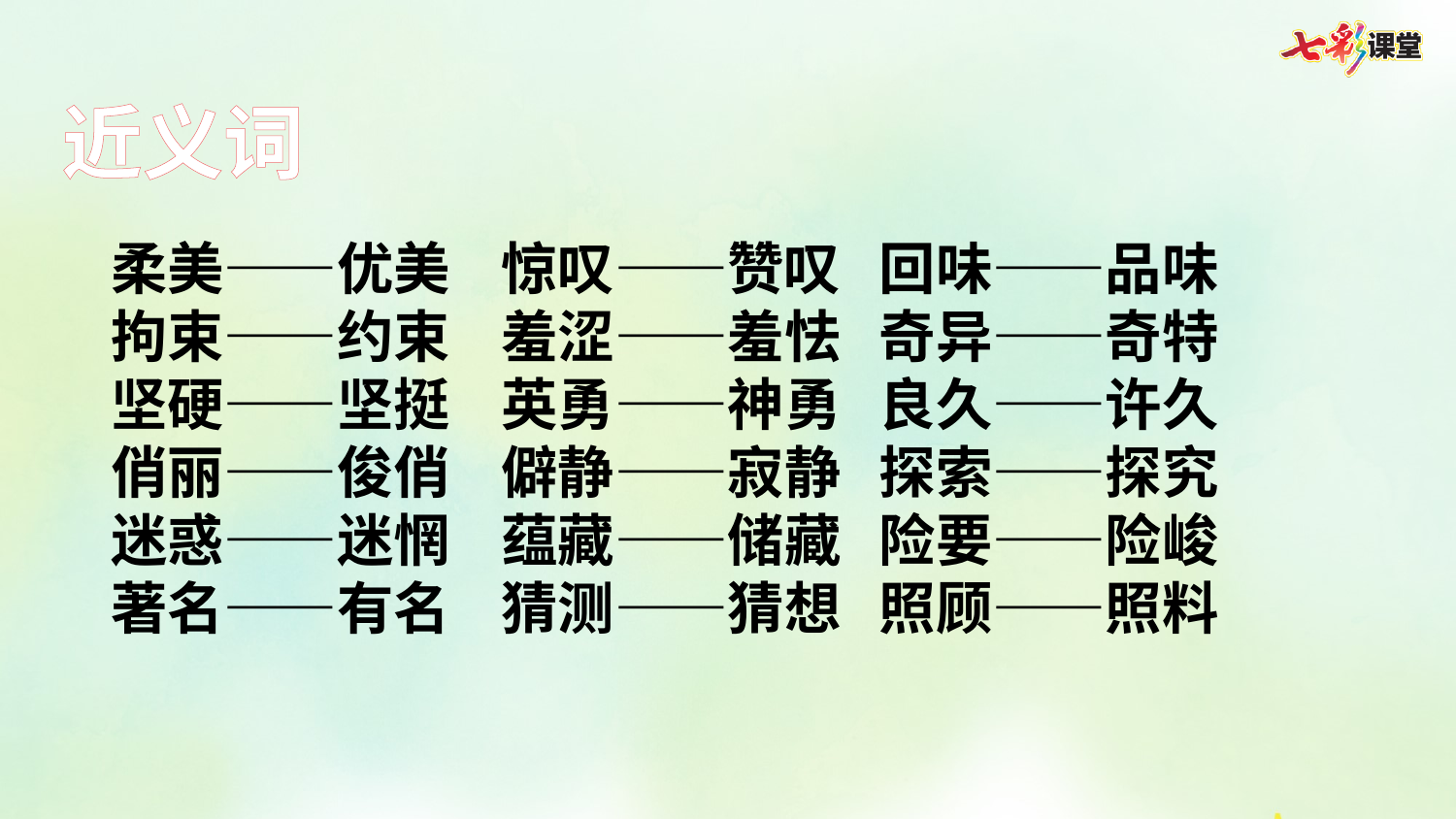

近义词
柔美——优美    惊叹——赞叹   回味——品味
拘束——约束    羞涩——羞怯   奇异——奇特
坚硬——坚挺    英勇——神勇   良久——许久
俏丽——俊俏    僻静——寂静   探索——探究
迷惑——迷惘    蕴藏——储藏   险要——险峻
著名——有名    猜测——猜想   照顾——照料